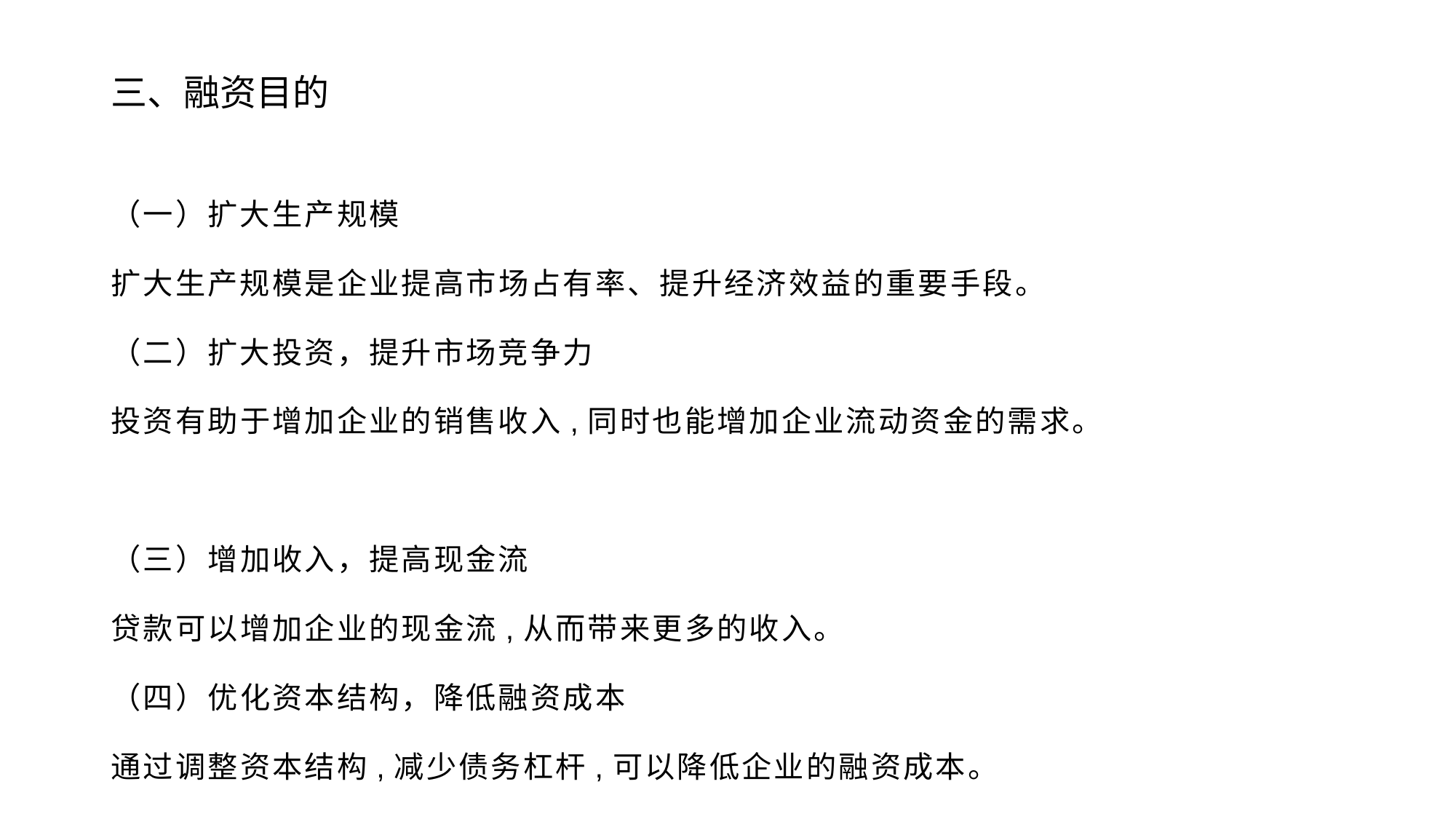

# 三、融资目的
（一）扩大生产规模
扩大生产规模是企业提高市场占有率、提升经济效益的重要手段。
（二）扩大投资，提升市场竞争力
投资有助于增加企业的销售收入,同时也能增加企业流动资金的需求。

（三）增加收入，提高现金流
贷款可以增加企业的现金流,从而带来更多的收入。
（四）优化资本结构，降低融资成本
通过调整资本结构,减少债务杠杆,可以降低企业的融资成本。